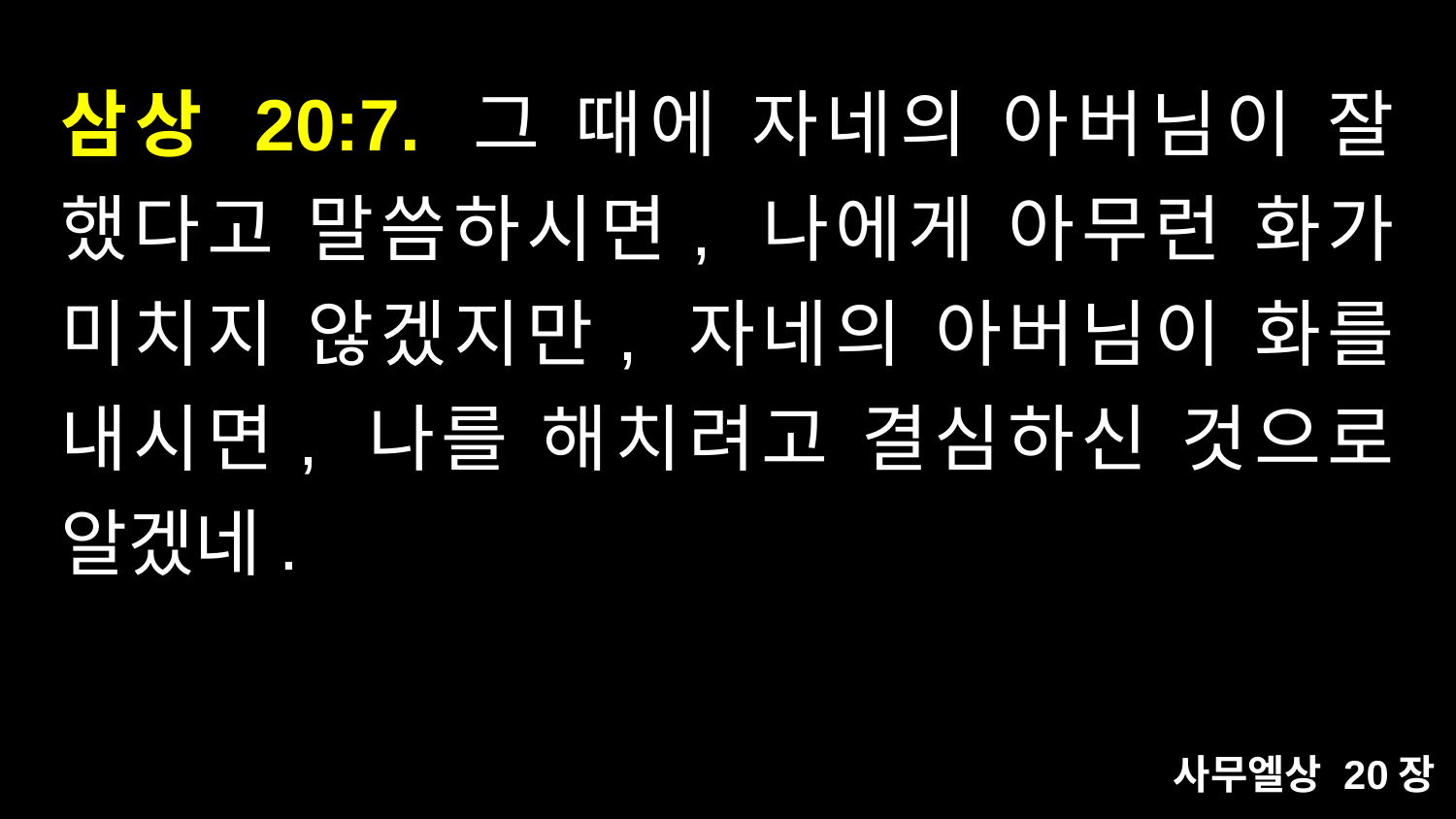

# 삼상 20:7. 그 때에 자네의 아버님이 잘 했다고 말씀하시면, 나에게 아무런 화가 미치지 않겠지만, 자네의 아버님이 화를 내시면, 나를 해치려고 결심하신 것으로 알겠네.
사무엘상 20장